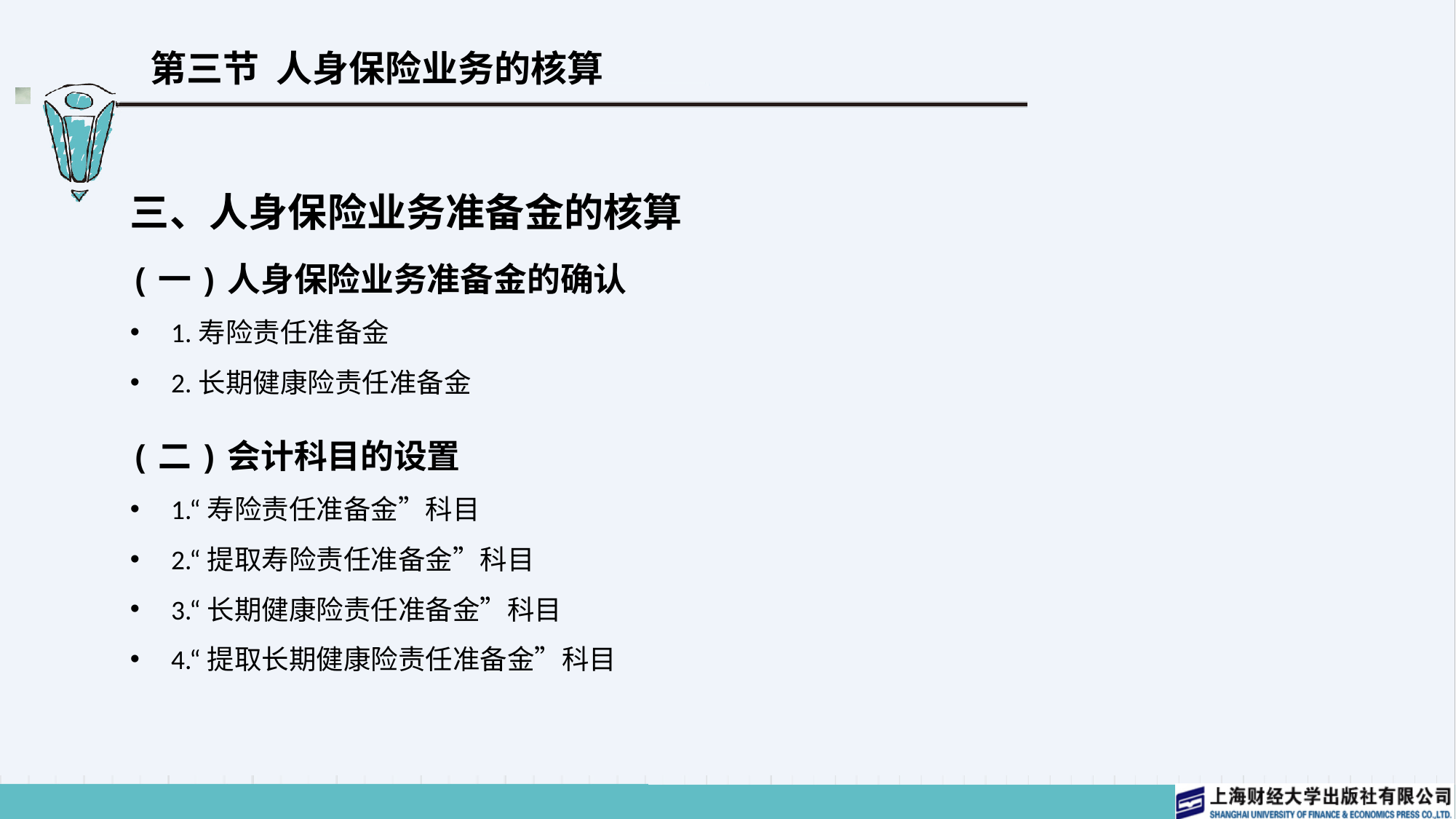

# 第三节  人身保险业务的核算
三、人身保险业务准备金的核算
(一)人身保险业务准备金的确认
1.寿险责任准备金
2.长期健康险责任准备金
(二)会计科目的设置
1.“寿险责任准备金”科目
2.“提取寿险责任准备金”科目
3.“长期健康险责任准备金”科目
4.“提取长期健康险责任准备金”科目